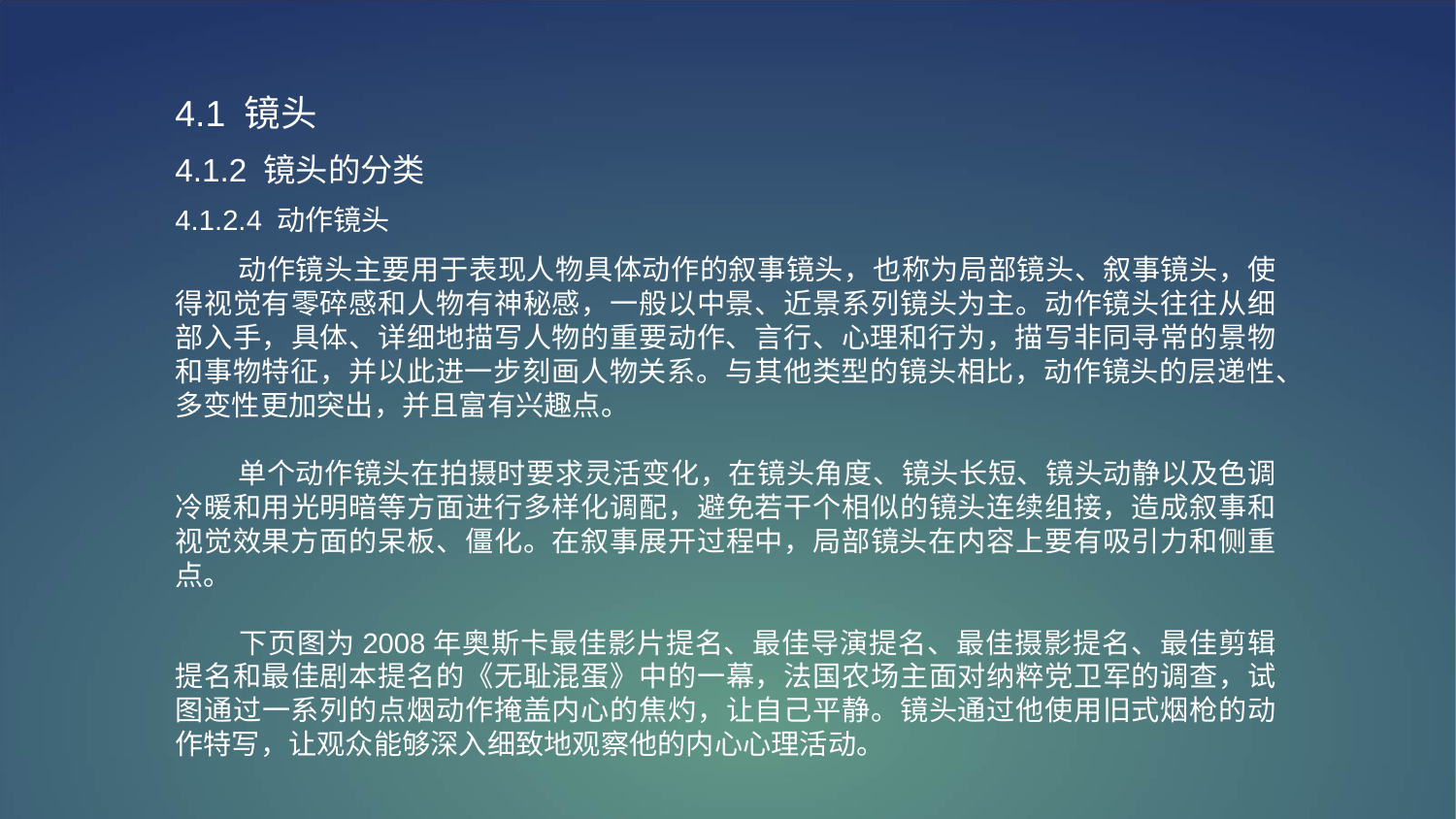

4.1 镜头
4.1.2 镜头的分类
4.1.2.4 动作镜头
  动作镜头主要用于表现人物具体动作的叙事镜头，也称为局部镜头、叙事镜头，使得视觉有零碎感和人物有神秘感，一般以中景、近景系列镜头为主。动作镜头往往从细部入手，具体、详细地描写人物的重要动作、言行、心理和行为，描写非同寻常的景物和事物特征，并以此进一步刻画人物关系。与其他类型的镜头相比，动作镜头的层递性、多变性更加突出，并且富有兴趣点。

  单个动作镜头在拍摄时要求灵活变化，在镜头角度、镜头长短、镜头动静以及色调冷暖和用光明暗等方面进行多样化调配，避免若干个相似的镜头连续组接，造成叙事和视觉效果方面的呆板、僵化。在叙事展开过程中，局部镜头在内容上要有吸引力和侧重点。

  下页图为2008年奥斯卡最佳影片提名、最佳导演提名、最佳摄影提名、最佳剪辑提名和最佳剧本提名的《无耻混蛋》中的一幕，法国农场主面对纳粹党卫军的调查，试图通过一系列的点烟动作掩盖内心的焦灼，让自己平静。镜头通过他使用旧式烟枪的动作特写，让观众能够深入细致地观察他的内心心理活动。